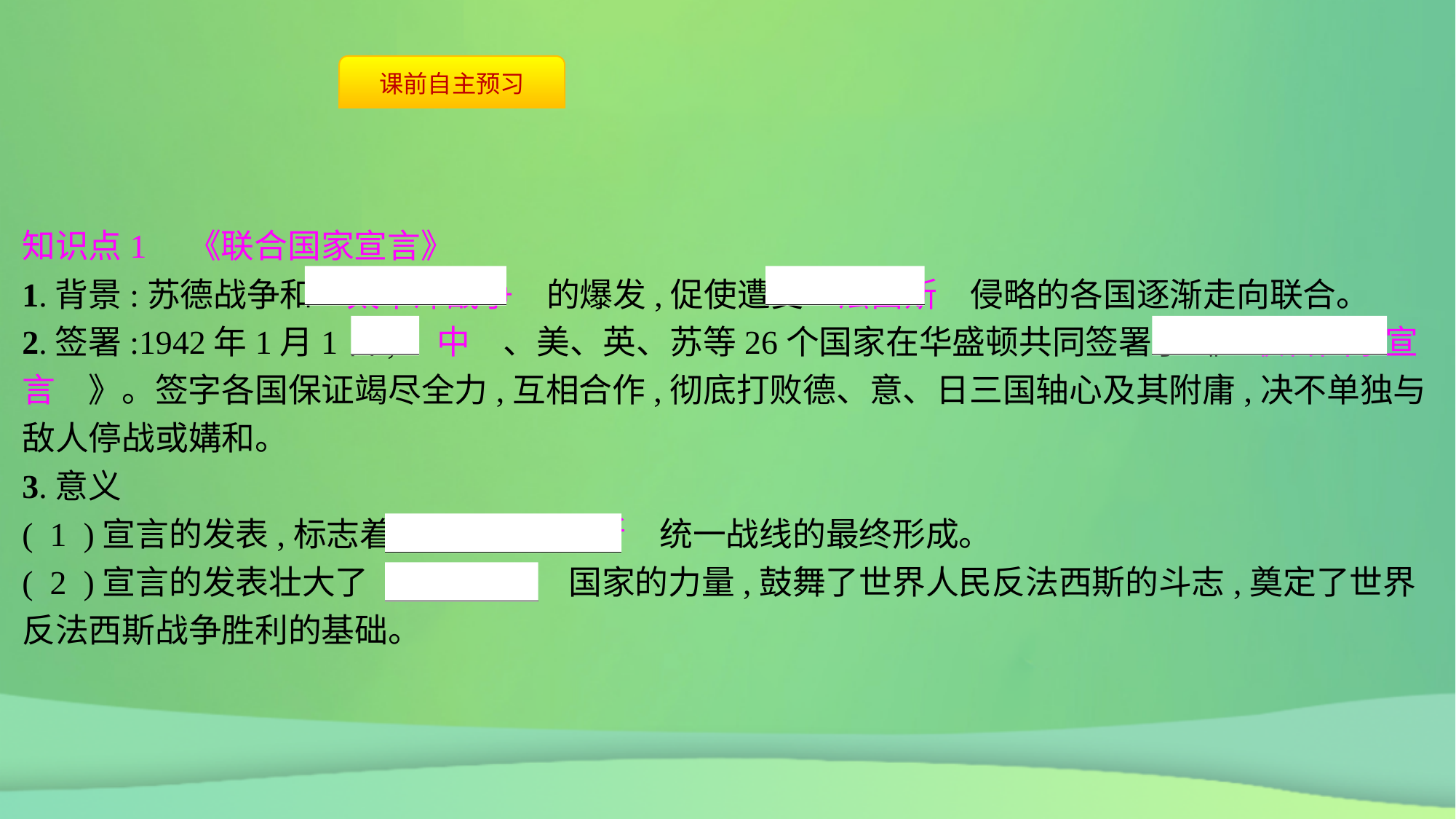

知识点1　《联合国家宣言》
1.背景:苏德战争和　太平洋战争　的爆发,促使遭受　法西斯　侵略的各国逐渐走向联合。
2.签署:1942年1月1日,　中　、美、英、苏等26个国家在华盛顿共同签署了《　联合国家宣言　》。签字各国保证竭尽全力,互相合作,彻底打败德、意、日三国轴心及其附庸,决不单独与敌人停战或媾和。
3.意义
(  1  )宣言的发表,标志着　国际反法西斯　统一战线的最终形成。
(  2  )宣言的发表壮大了　反法西斯　国家的力量,鼓舞了世界人民反法西斯的斗志,奠定了世界反法西斯战争胜利的基础。